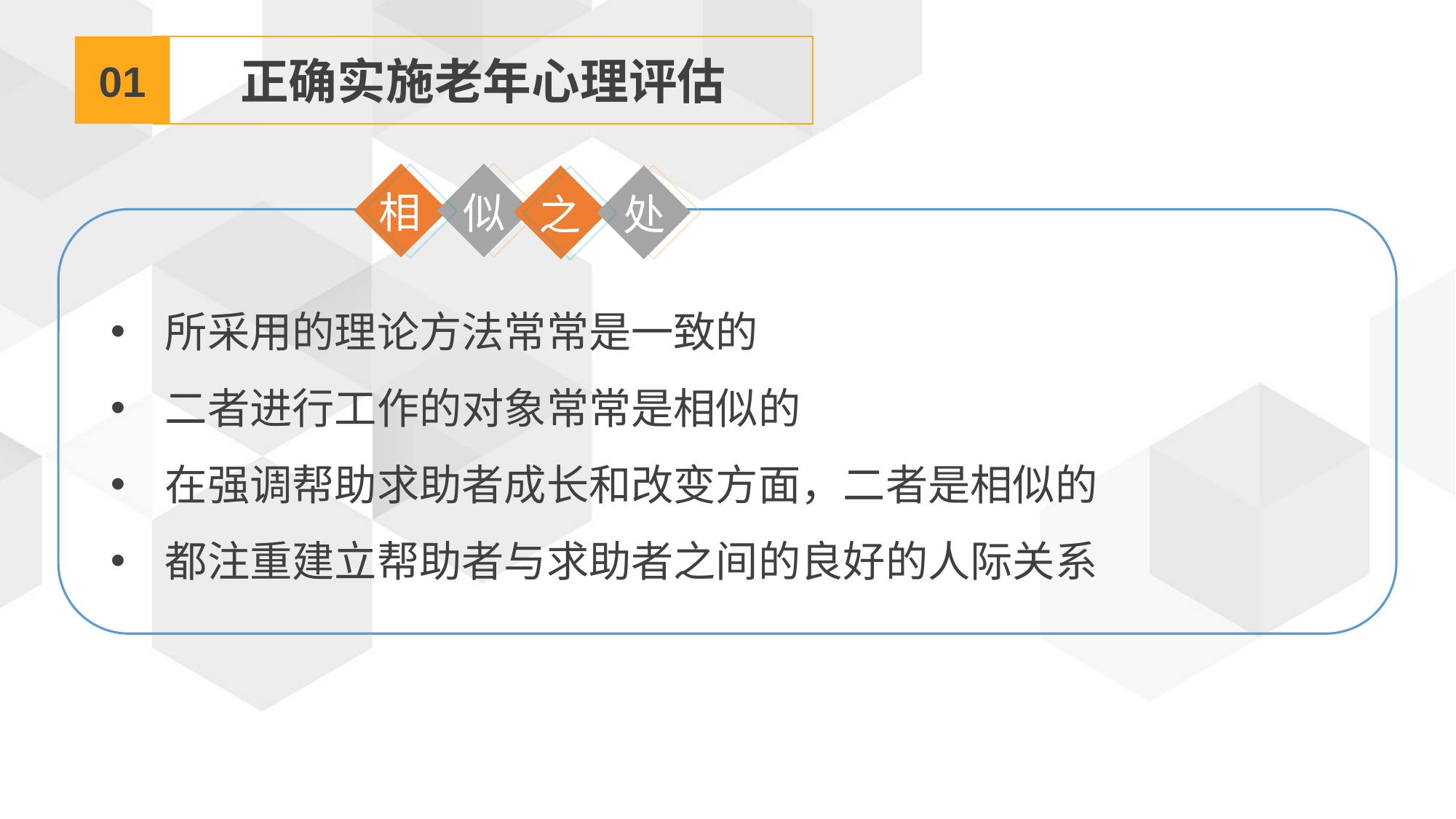

01
正确实施老年心理评估

相

似

之

处

所采用的理论方法常常是一致的
二者进行工作的对象常常是相似的
在强调帮助求助者成长和改变方面，二者是相似的
都注重建立帮助者与求助者之间的良好的人际关系